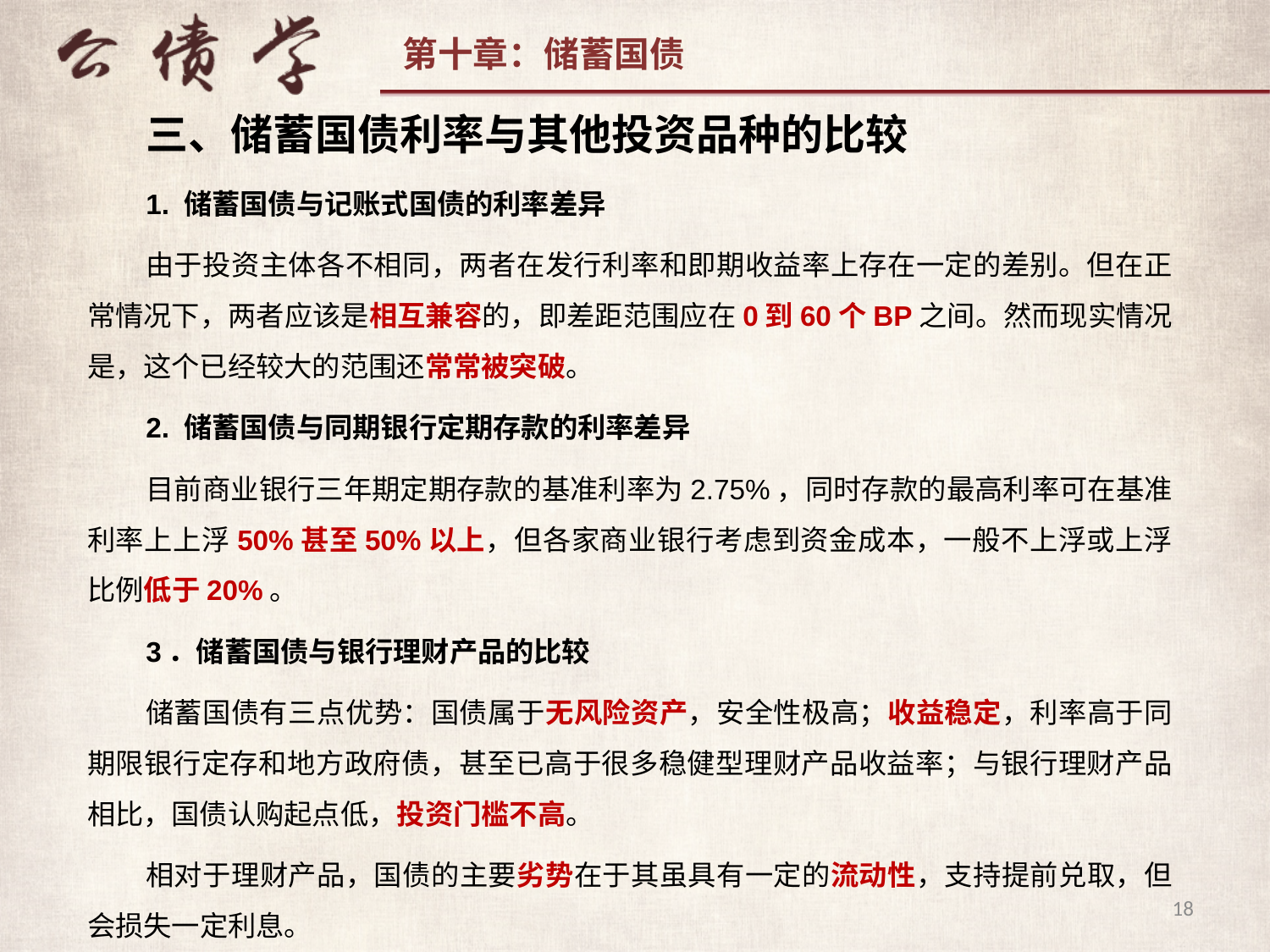

三、储蓄国债利率与其他投资品种的比较
1. 储蓄国债与记账式国债的利率差异
由于投资主体各不相同，两者在发行利率和即期收益率上存在一定的差别。但在正常情况下，两者应该是相互兼容的，即差距范围应在0到60个BP之间。然而现实情况是，这个已经较大的范围还常常被突破。
2. 储蓄国债与同期银行定期存款的利率差异
目前商业银行三年期定期存款的基准利率为2.75%，同时存款的最高利率可在基准利率上上浮50%甚至50%以上，但各家商业银行考虑到资金成本，一般不上浮或上浮比例低于20%。
3．储蓄国债与银行理财产品的比较
储蓄国债有三点优势：国债属于无风险资产，安全性极高；收益稳定，利率高于同期限银行定存和地方政府债，甚至已高于很多稳健型理财产品收益率；与银行理财产品相比，国债认购起点低，投资门槛不高。
相对于理财产品，国债的主要劣势在于其虽具有一定的流动性，支持提前兑取，但会损失一定利息。

18